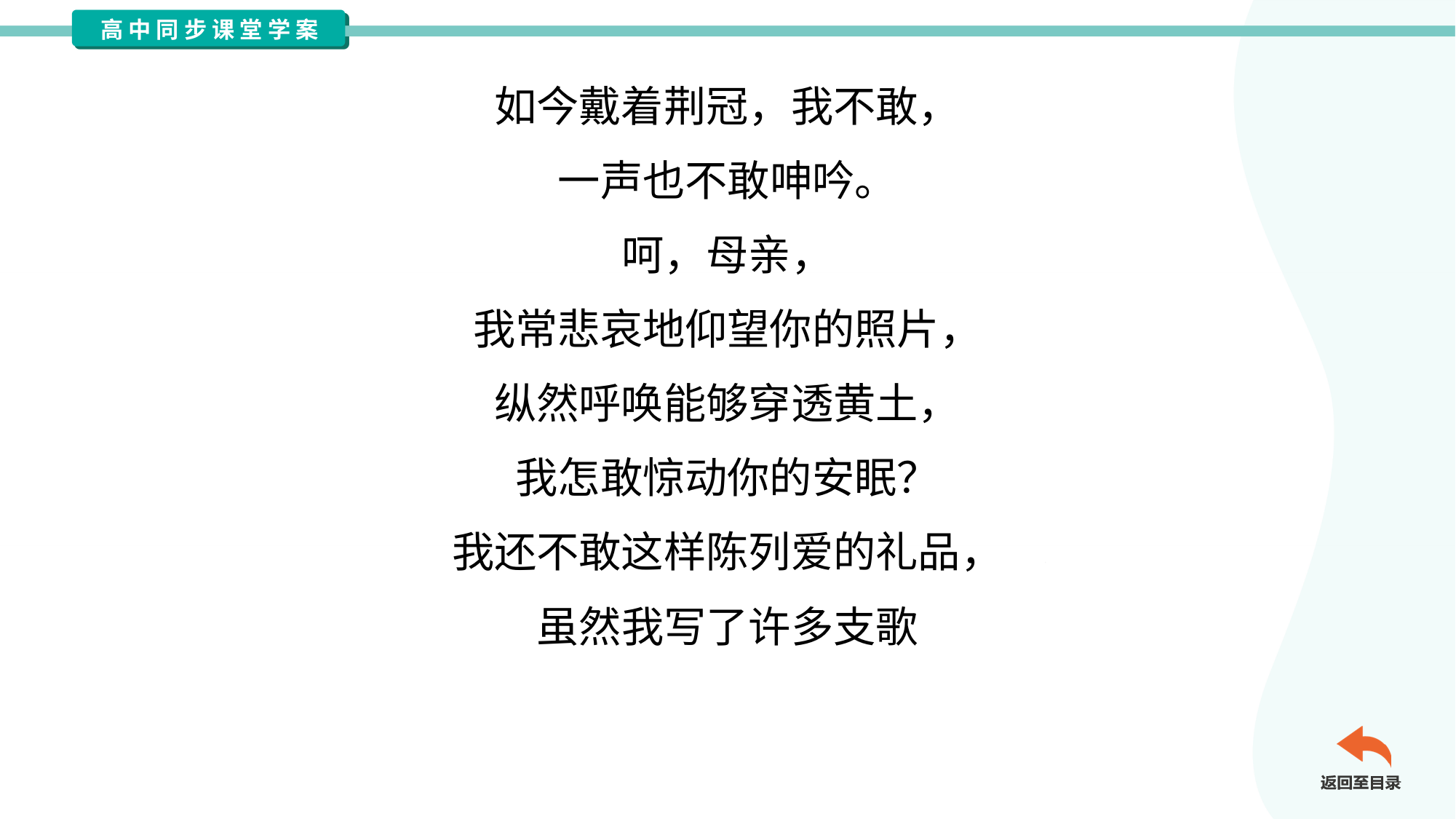

如今戴着荆冠，我不敢，
一声也不敢呻吟。
呵，母亲，
我常悲哀地仰望你的照片，
纵然呼唤能够穿透黄土，
我怎敢惊动你的安眠？
我还不敢这样陈列爱的礼品，
虽然我写了许多支歌
给花、给海、给黎明。#1.1.24